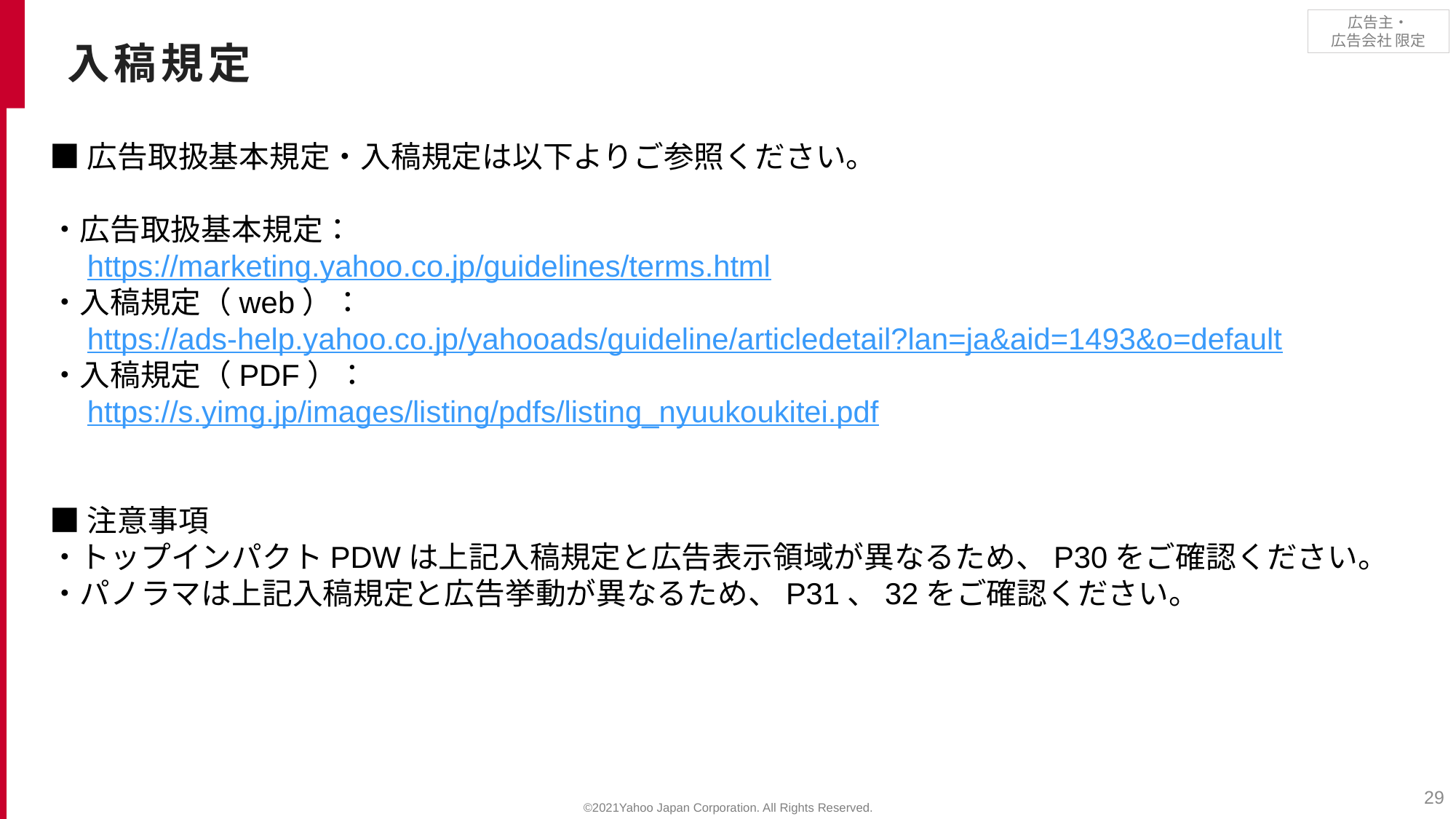

入稿規定
■広告取扱基本規定・入稿規定は以下よりご参照ください。

・広告取扱基本規定：
　https://marketing.yahoo.co.jp/guidelines/terms.html
・入稿規定（web）：
　https://ads-help.yahoo.co.jp/yahooads/guideline/articledetail?lan=ja&aid=1493&o=default
・入稿規定（PDF）：
　https://s.yimg.jp/images/listing/pdfs/listing_nyuukoukitei.pdf

■注意事項
・トップインパクトPDWは上記入稿規定と広告表示領域が異なるため、P30をご確認ください。
・パノラマは上記入稿規定と広告挙動が異なるため、P31、32をご確認ください。
29